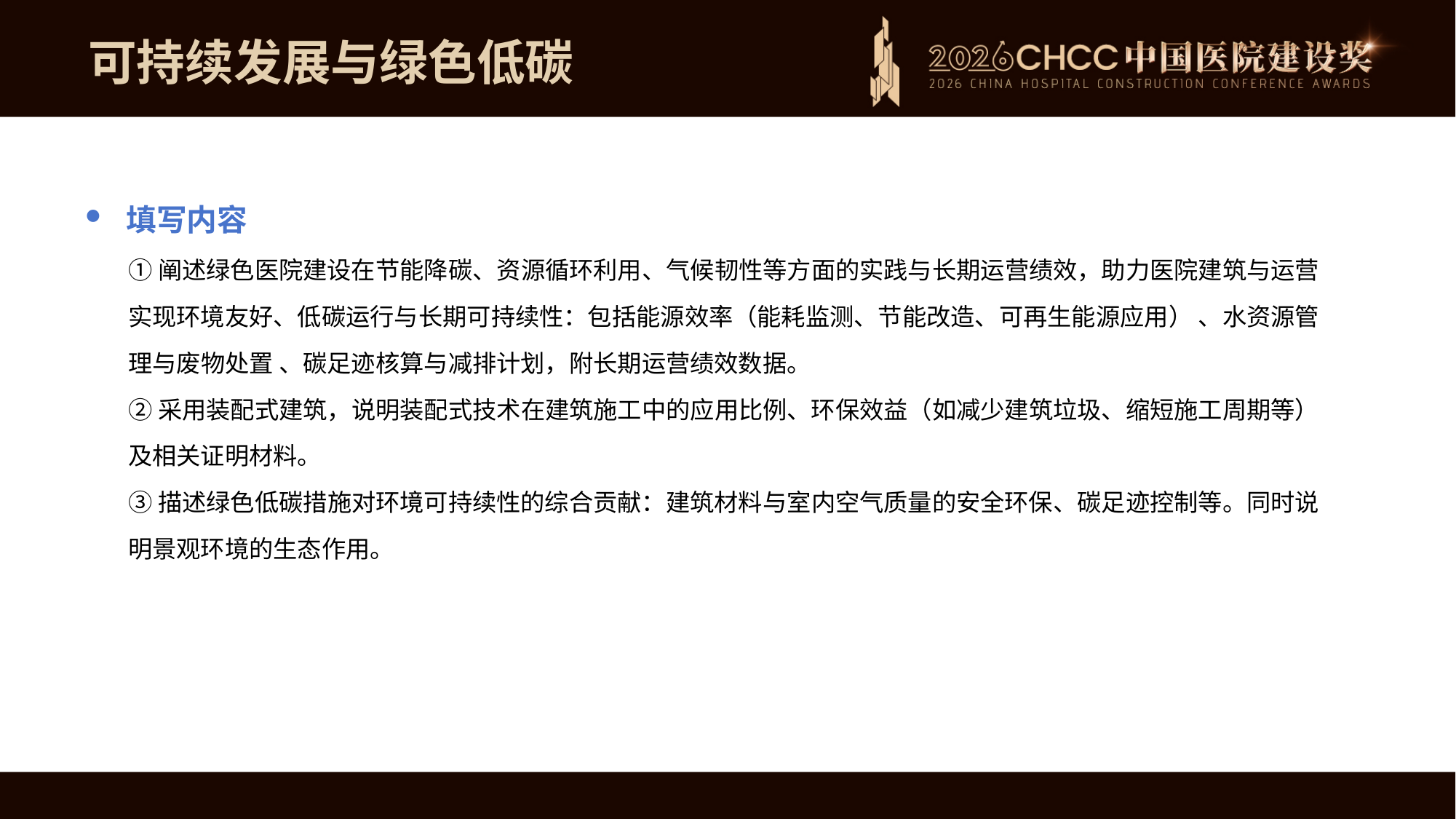

可持续发展与绿色低碳

填写内容
①阐述绿色医院建设在节能降碳、资源循环利用、气候韧性等方面的实践与长期运营绩效，助力医院建筑与运营实现环境友好、低碳运行与长期可持续性：包括能源效率（能耗监测、节能改造、可再生能源应用） 、水资源管理与废物处置 、碳足迹核算与减排计划，附长期运营绩效数据。
②采用装配式建筑，说明装配式技术在建筑施工中的应用比例、环保效益（如减少建筑垃圾、缩短施工周期等）及相关证明材料。
③描述绿色低碳措施对环境可持续性的综合贡献：建筑材料与室内空气质量的安全环保、碳足迹控制等。同时说明景观环境的生态作用。